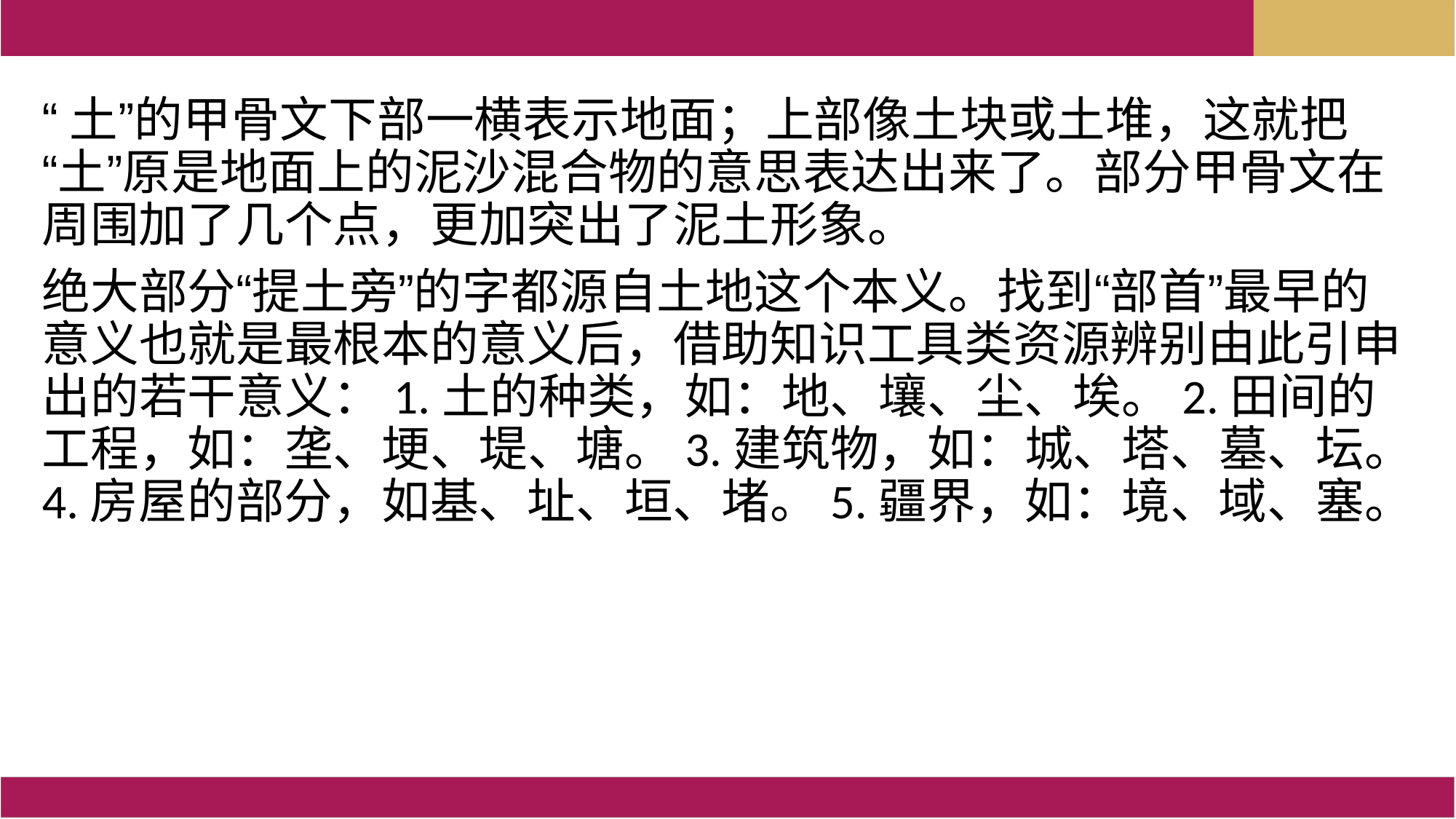

“土”的甲骨文下部一横表示地面；上部像土块或土堆，这就把“土”原是地面上的泥沙混合物的意思表达出来了。部分甲骨文在周围加了几个点，更加突出了泥土形象。
绝大部分“提土旁”的字都源自土地这个本义。找到“部首”最早的意义也就是最根本的意义后，借助知识工具类资源辨别由此引申出的若干意义：1.土的种类，如：地、壤、尘、埃。2.田间的工程，如：垄、埂、堤、塘。3.建筑物，如：城、塔、墓、坛。4.房屋的部分，如基、址、垣、堵。5.疆界，如：境、域、塞。